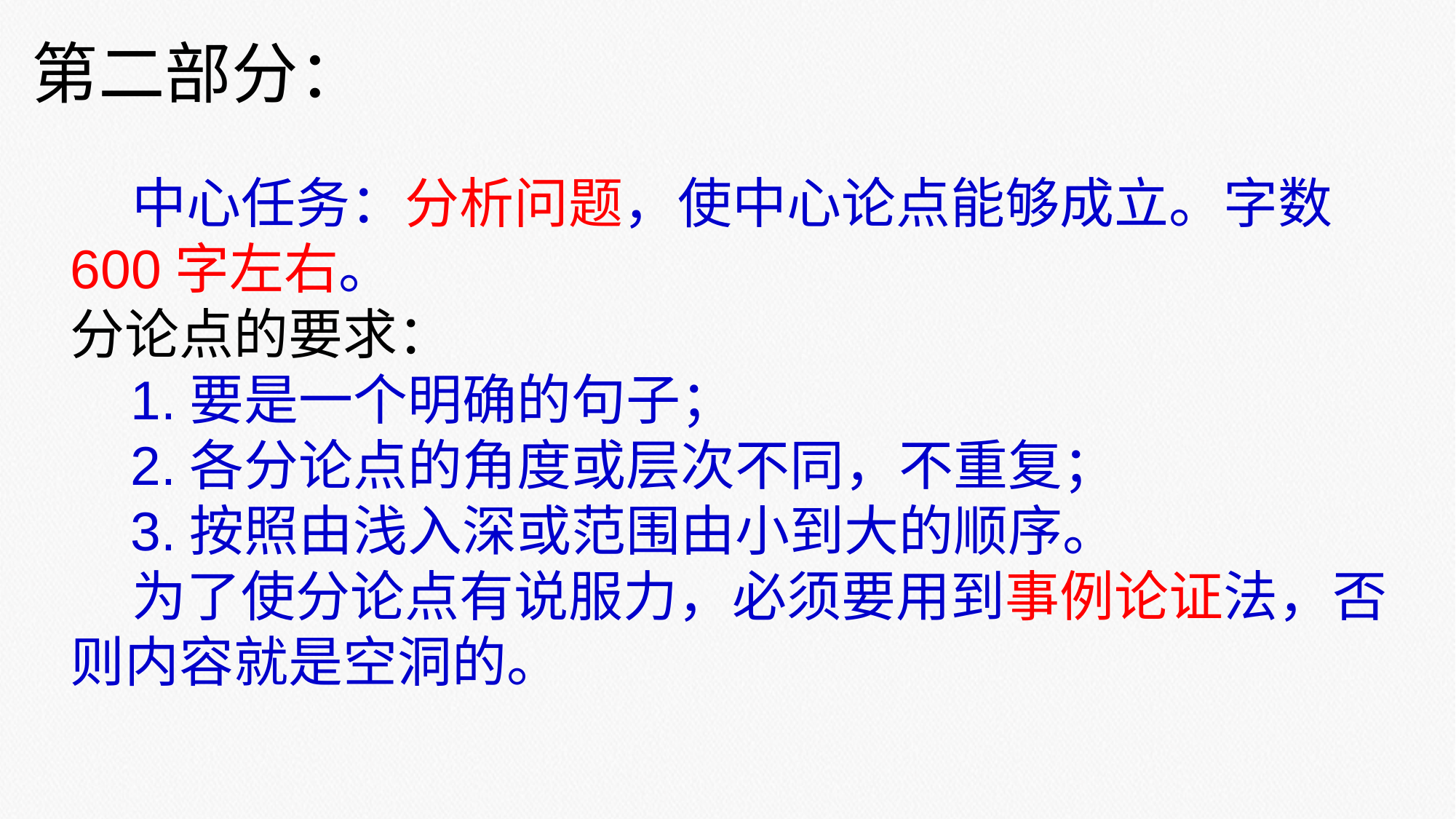

第二部分：
    中心任务：分析问题，使中心论点能够成立。字数600字左右。
分论点的要求：
    1.要是一个明确的句子；
    2.各分论点的角度或层次不同，不重复；
    3.按照由浅入深或范围由小到大的顺序。
    为了使分论点有说服力，必须要用到事例论证法，否则内容就是空洞的。